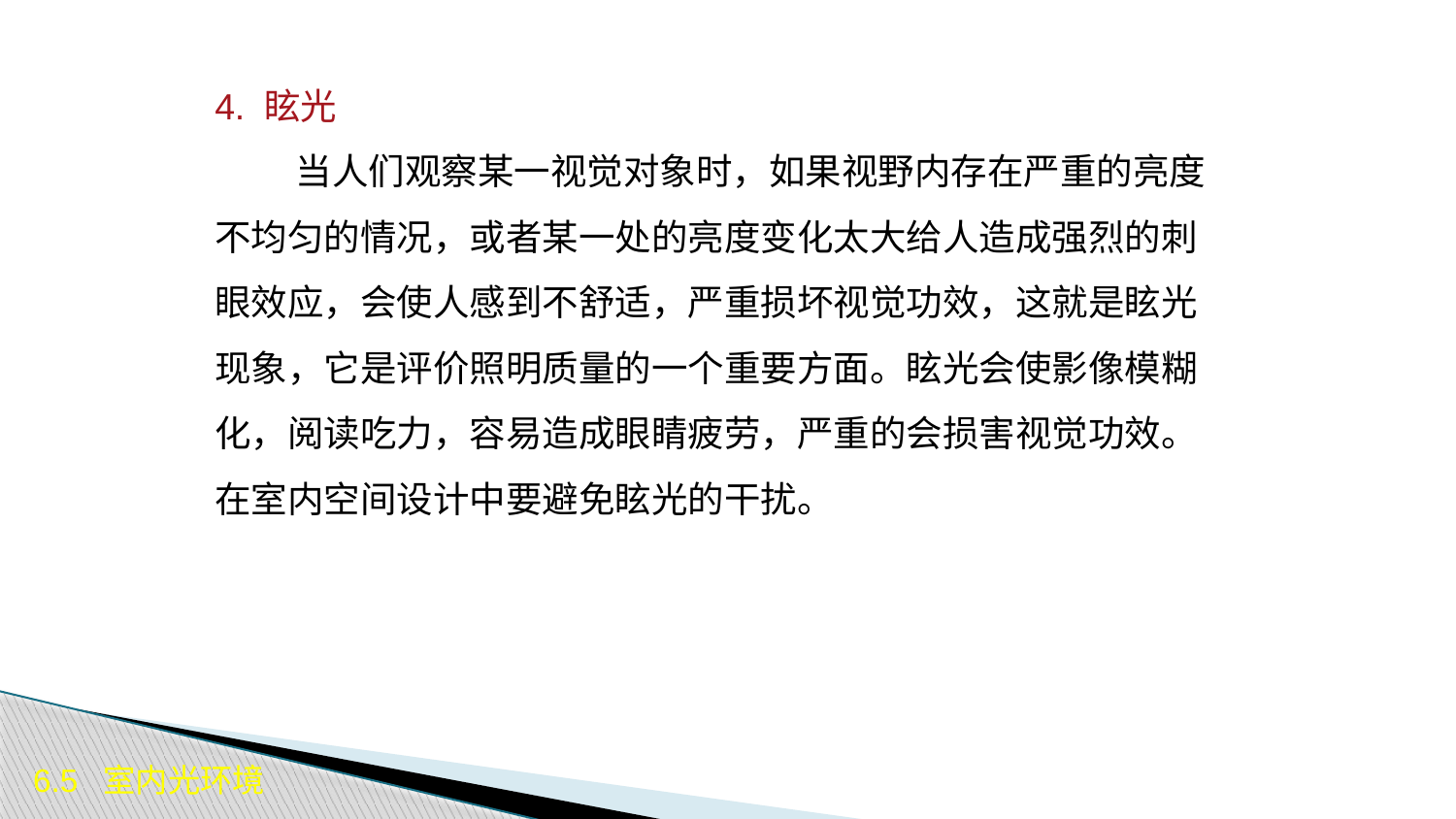

4. 眩光
　　 当人们观察某一视觉对象时，如果视野内存在严重的亮度不均匀的情况，或者某一处的亮度变化太大给人造成强烈的刺眼效应，会使人感到不舒适，严重损坏视觉功效，这就是眩光现象，它是评价照明质量的一个重要方面。眩光会使影像模糊化，阅读吃力，容易造成眼睛疲劳，严重的会损害视觉功效。在室内空间设计中要避免眩光的干扰。
6.5  室内光环境